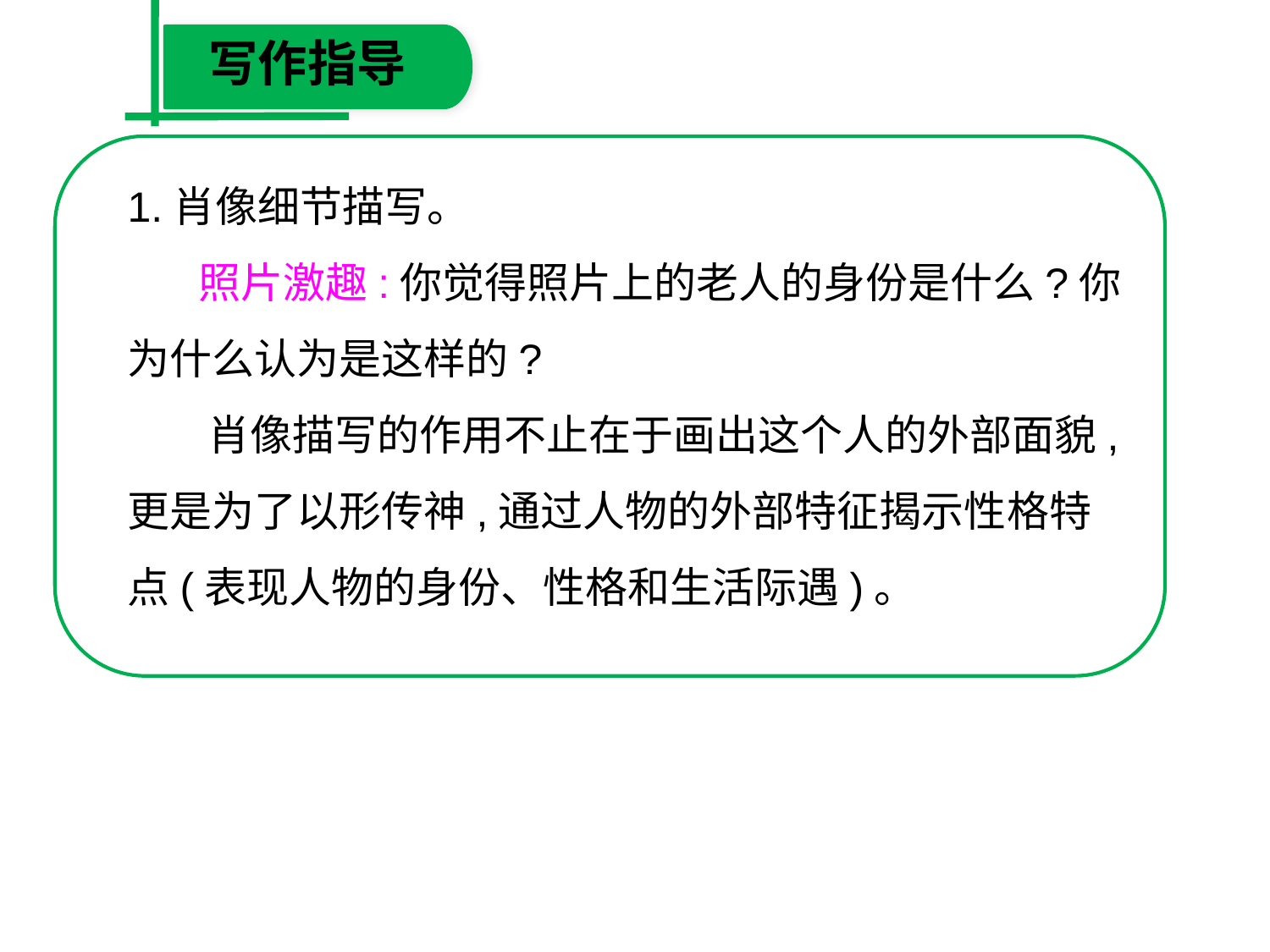

写作指导

1.肖像细节描写。
　   照片激趣:你觉得照片上的老人的身份是什么?你为什么认为是这样的?
　    肖像描写的作用不止在于画出这个人的外部面貌,更是为了以形传神,通过人物的外部特征揭示性格特点(表现人物的身份、性格和生活际遇)。